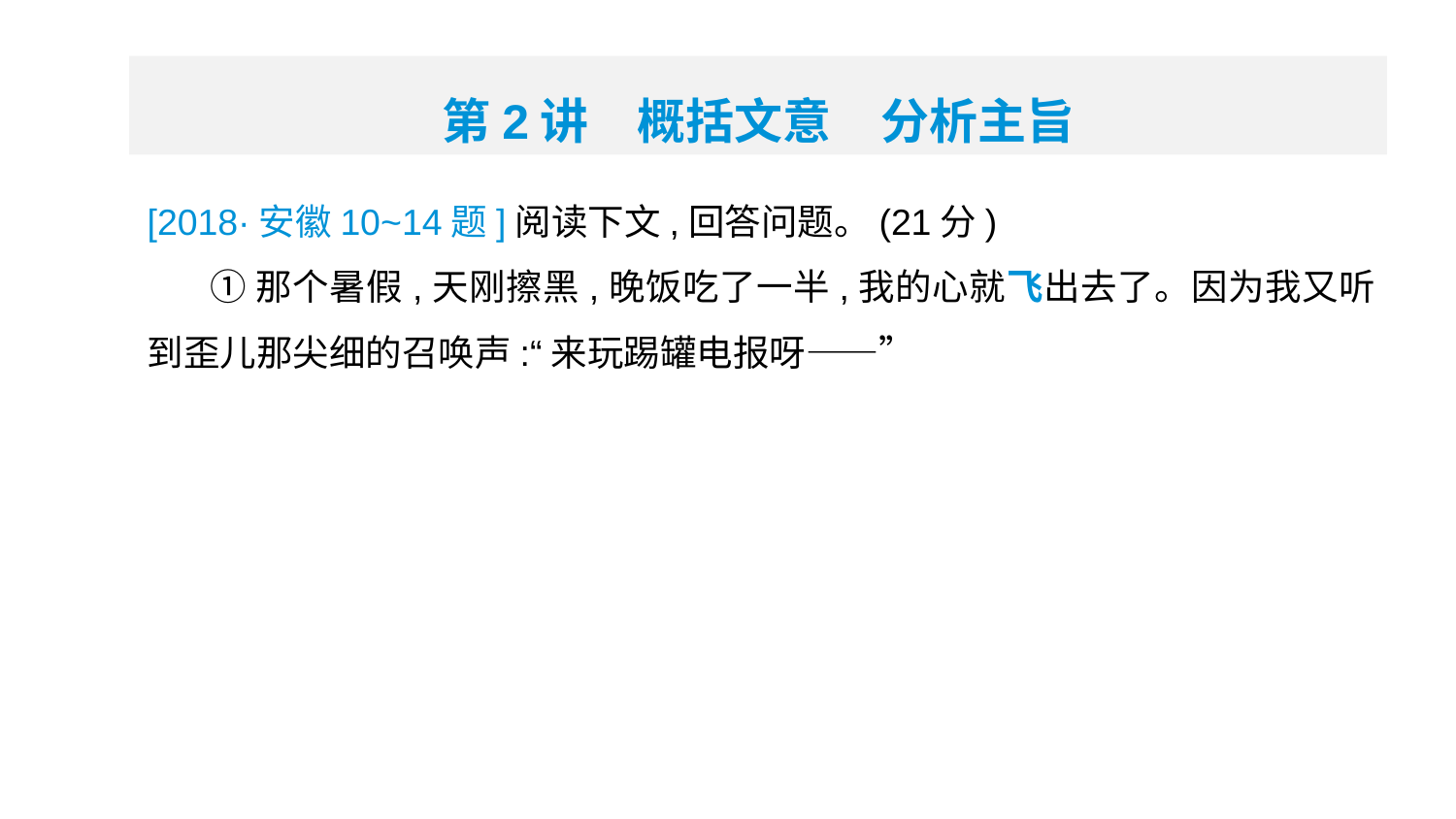

第2讲　概括文意　分析主旨
[2018·安徽10~14题]阅读下文,回答问题。(21分)
       ①那个暑假,天刚擦黑,晚饭吃了一半,我的心就飞出去了。因为我又听到歪儿那尖细的召唤声:“来玩踢罐电报呀——”